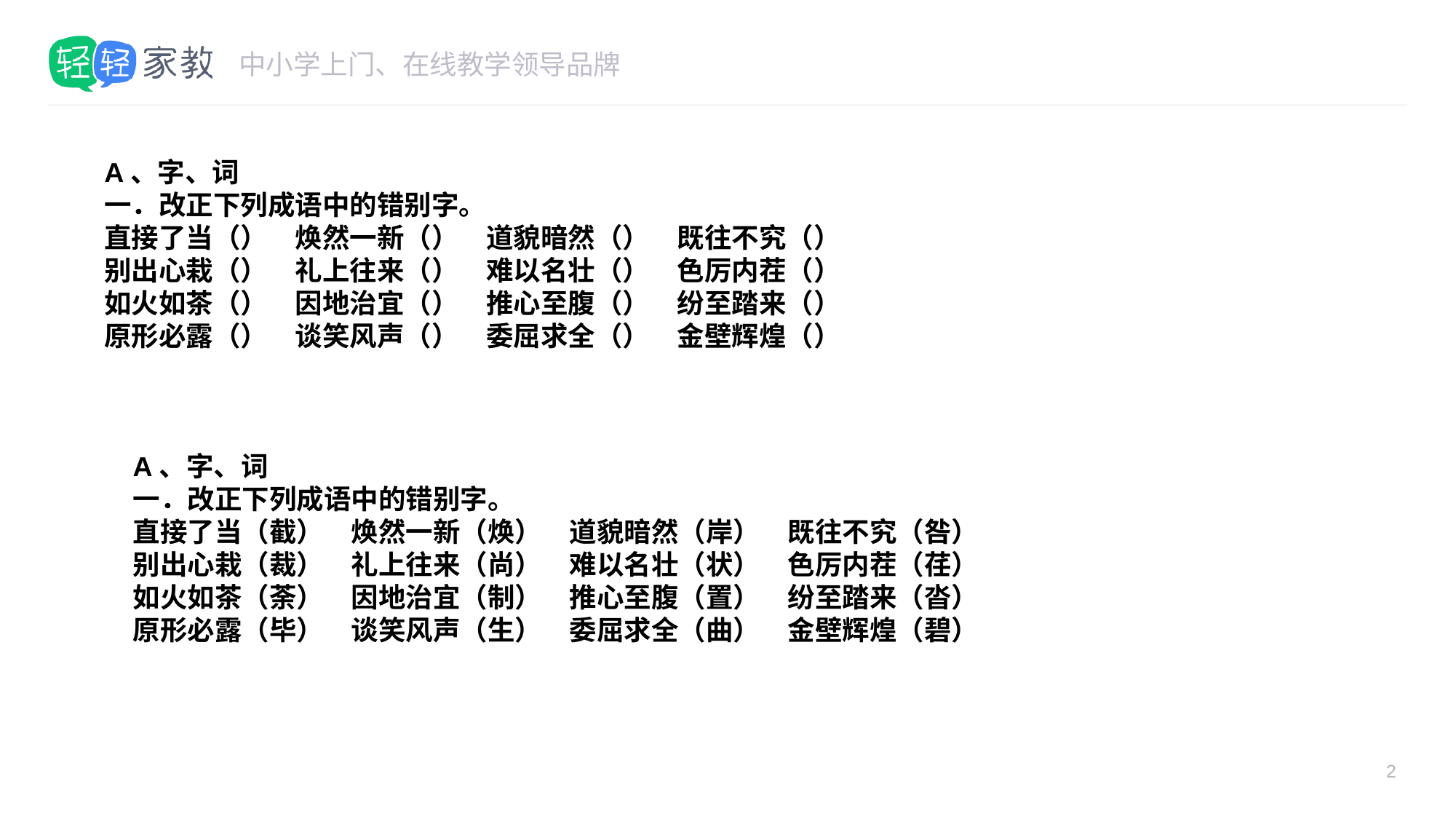

#
A、字、词
一．改正下列成语中的错别字。
直接了当（）　焕然一新（）　道貌暗然（）　既往不究（）
别出心栽（）　礼上往来（）　难以名壮（）　色厉内茬（）
如火如茶（）　因地治宜（）　推心至腹（）　纷至踏来（）
原形必露（）　谈笑风声（）　委屈求全（）　金壁辉煌（）
A、字、词
一．改正下列成语中的错别字。
直接了当（截）　焕然一新（焕）　道貌暗然（岸）　既往不究（咎）
别出心栽（裁）　礼上往来（尚）　难以名壮（状）　色厉内茬（荏）
如火如茶（荼）　因地治宜（制）　推心至腹（置）　纷至踏来（沓）
原形必露（毕）　谈笑风声（生）　委屈求全（曲）　金壁辉煌（碧）
2